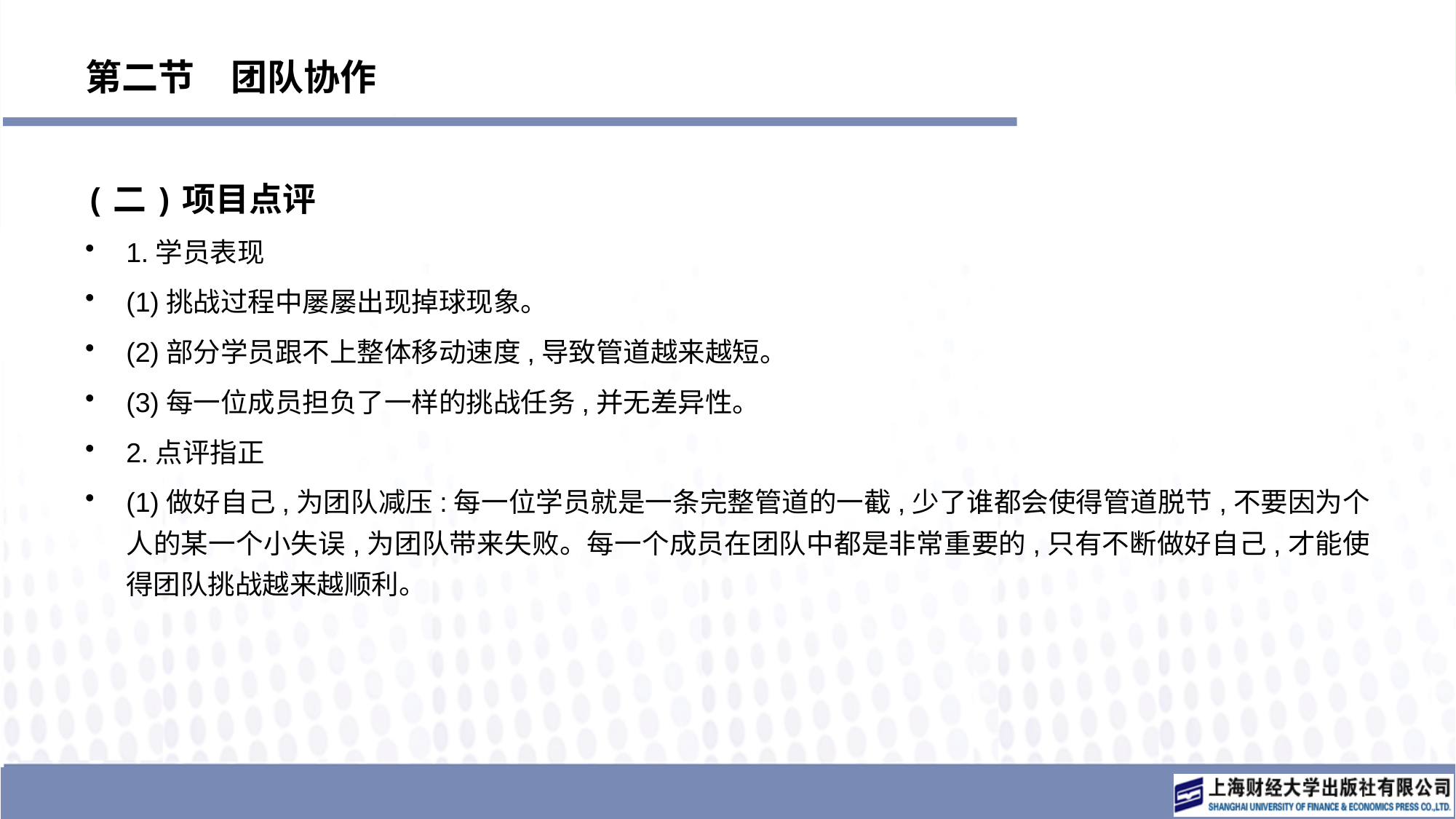

# 第二节　团队协作
(二)项目点评
1.学员表现
(1)挑战过程中屡屡出现掉球现象。
(2)部分学员跟不上整体移动速度,导致管道越来越短。
(3)每一位成员担负了一样的挑战任务,并无差异性。
2.点评指正
(1)做好自己,为团队减压:每一位学员就是一条完整管道的一截,少了谁都会使得管道脱节,不要因为个人的某一个小失误,为团队带来失败。每一个成员在团队中都是非常重要的,只有不断做好自己,才能使得团队挑战越来越顺利。